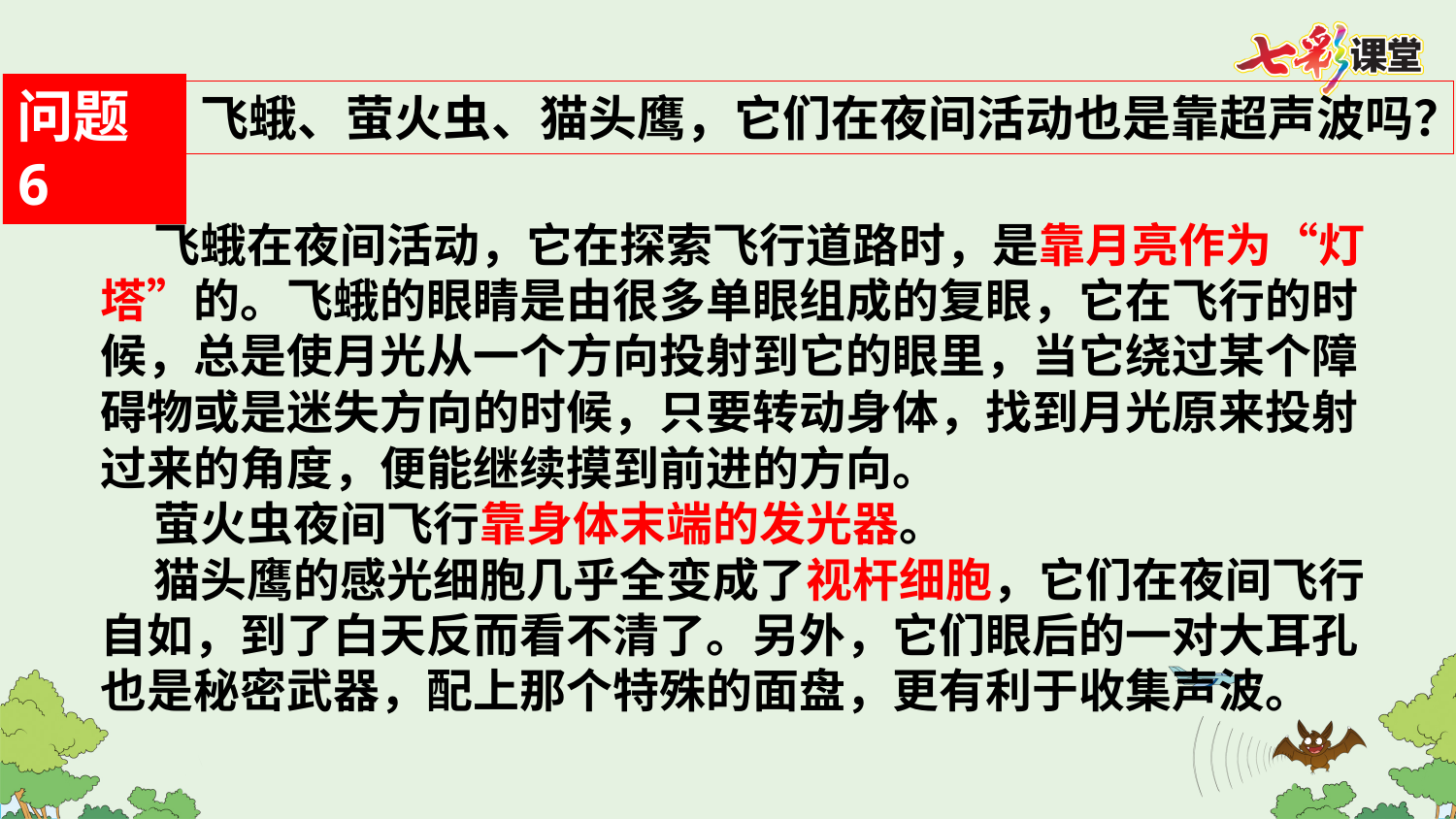

问题6
飞蛾、萤火虫、猫头鹰，它们在夜间活动也是靠超声波吗？
    飞蛾在夜间活动，它在探索飞行道路时，是靠月亮作为“灯塔”的。飞蛾的眼睛是由很多单眼组成的复眼，它在飞行的时候，总是使月光从一个方向投射到它的眼里，当它绕过某个障碍物或是迷失方向的时候，只要转动身体，找到月光原来投射过来的角度，便能继续摸到前进的方向。
    萤火虫夜间飞行靠身体末端的发光器。
    猫头鹰的感光细胞几乎全变成了视杆细胞，它们在夜间飞行自如，到了白天反而看不清了。另外，它们眼后的一对大耳孔也是秘密武器，配上那个特殊的面盘，更有利于收集声波。